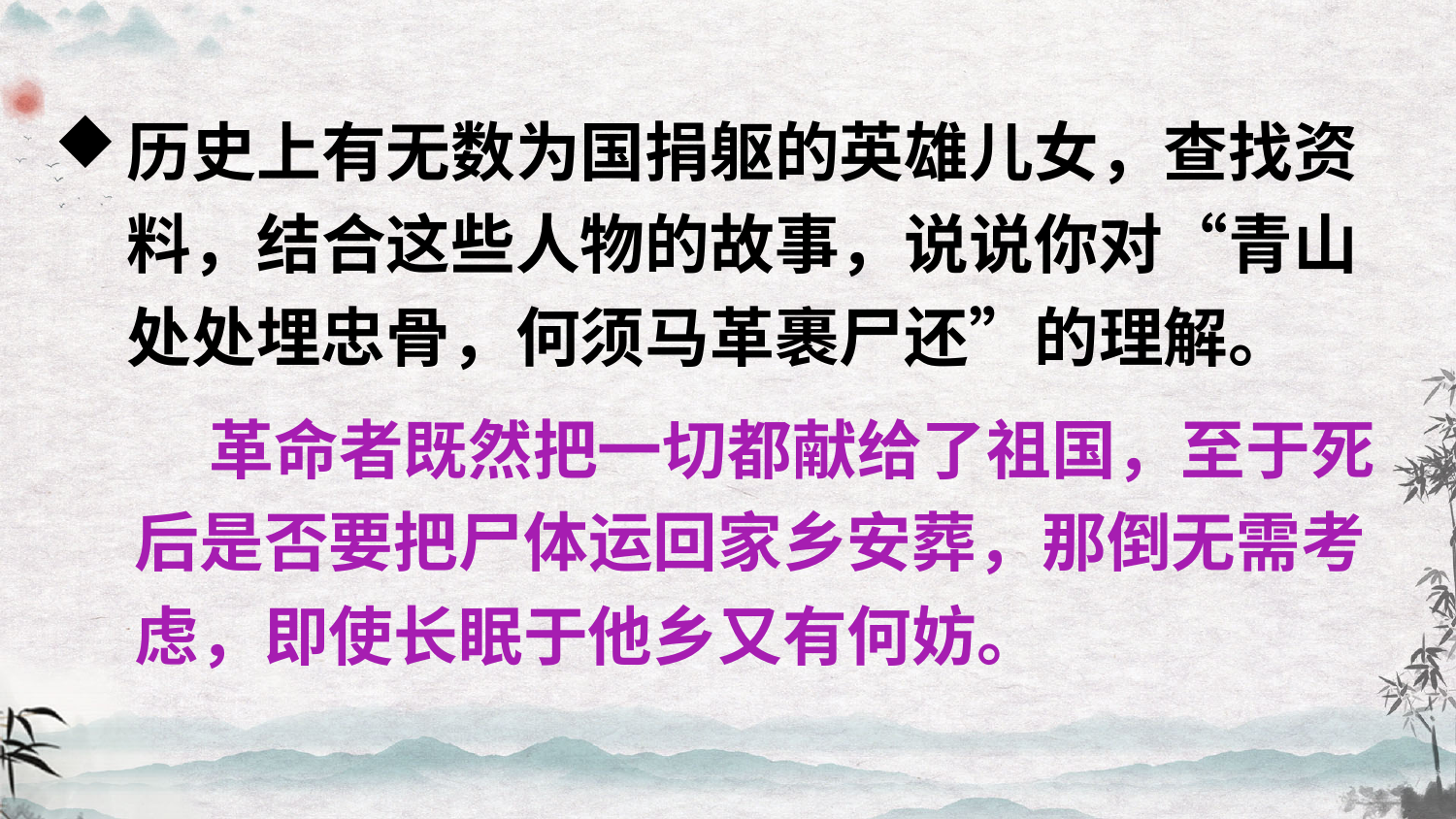

历史上有无数为国捐躯的英雄儿女，查找资料，结合这些人物的故事，说说你对“青山处处埋忠骨，何须马革裹尸还”的理解。
    革命者既然把一切都献给了祖国，至于死后是否要把尸体运回家乡安葬，那倒无需考虑，即使长眠于他乡又有何妨。